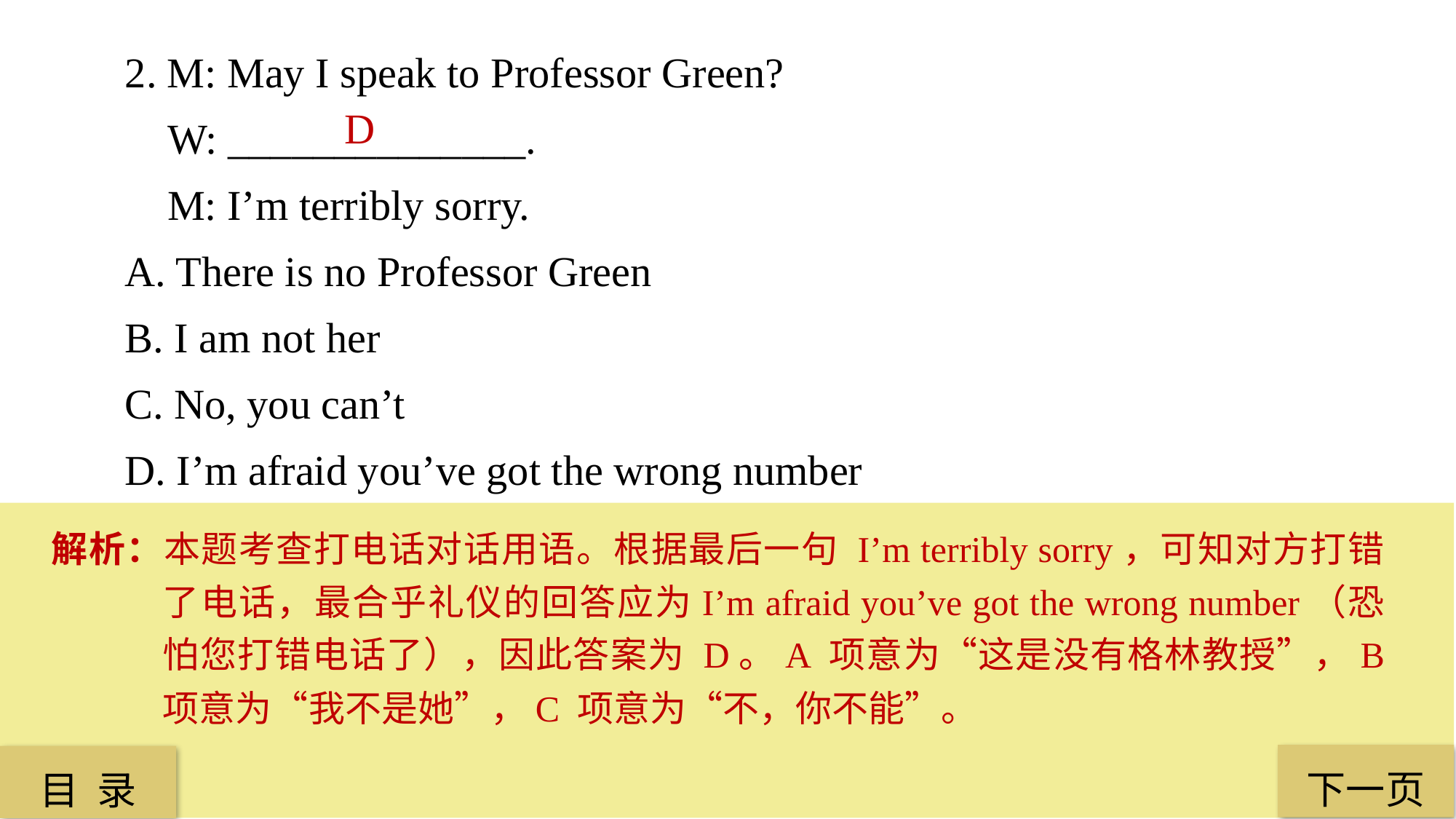

2. M: May I speak to Professor Green?
    W: ______________.
    M: I’m terribly sorry.
A. There is no Professor Green
B. I am not her
C. No, you can’t
D. I’m afraid you’ve got the wrong number
 D
解析：本题考查打电话对话用语。根据最后一句 I’m terribly sorry，可知对方打错了电话，最合乎礼仪的回答应为I’m afraid you’ve got the wrong number（恐怕您打错电话了），因此答案为 D。A 项意为“这是没有格林教授”，B 项意为“我不是她”，C 项意为“不，你不能”。